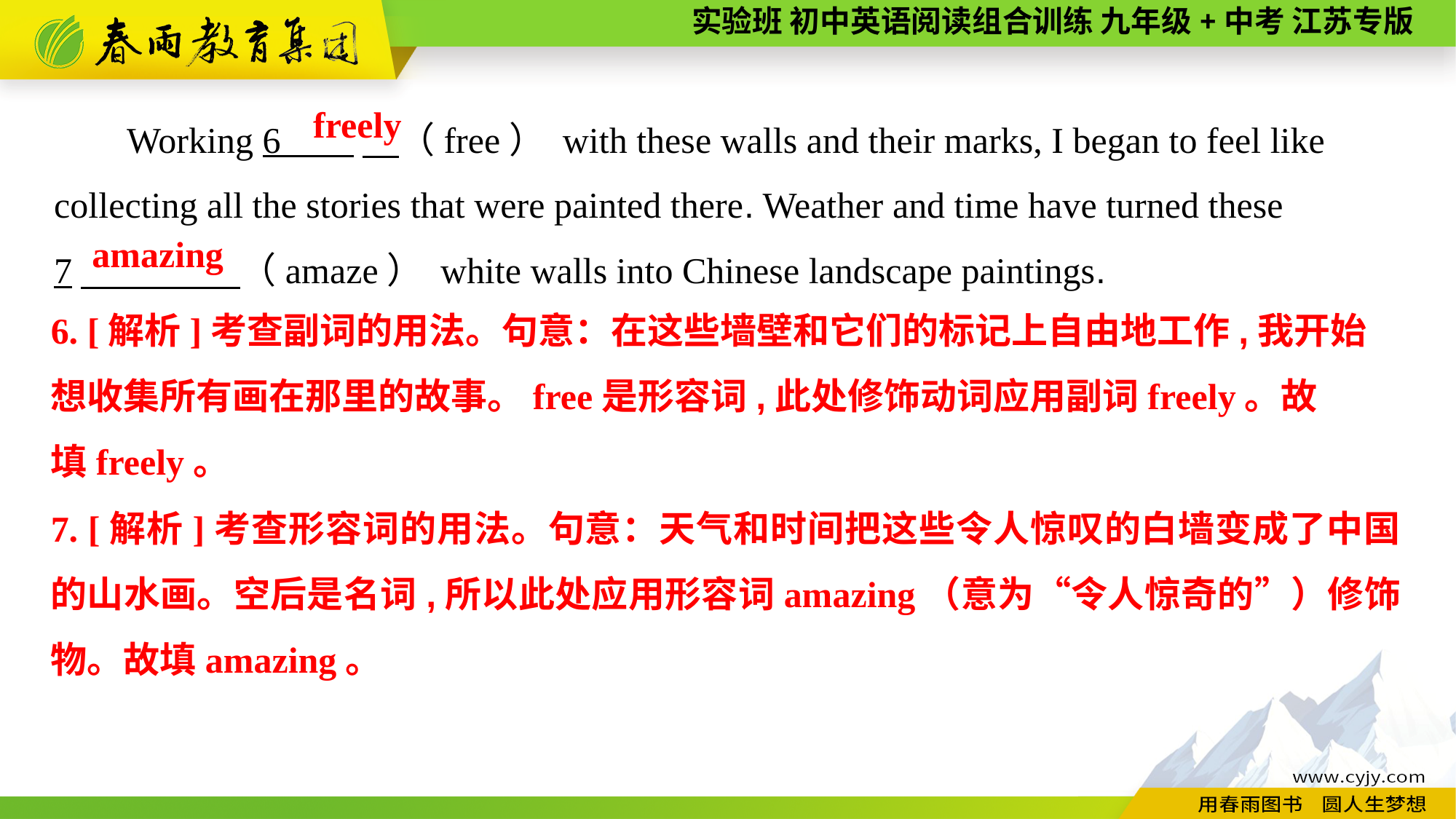

Working 6        　（free） with these walls and their marks, I began to feel like collecting all the stories that were painted there. Weather and time have turned these
7　               （amaze） white walls into Chinese landscape paintings.
freely
amazing
6. [解析]考查副词的用法。句意：在这些墙壁和它们的标记上自由地工作,我开始想收集所有画在那里的故事。free是形容词,此处修饰动词应用副词freely。故
填freely。
7. [解析]考查形容词的用法。句意：天气和时间把这些令人惊叹的白墙变成了中国的山水画。空后是名词,所以此处应用形容词amazing（意为“令人惊奇的”）修饰物。故填amazing。